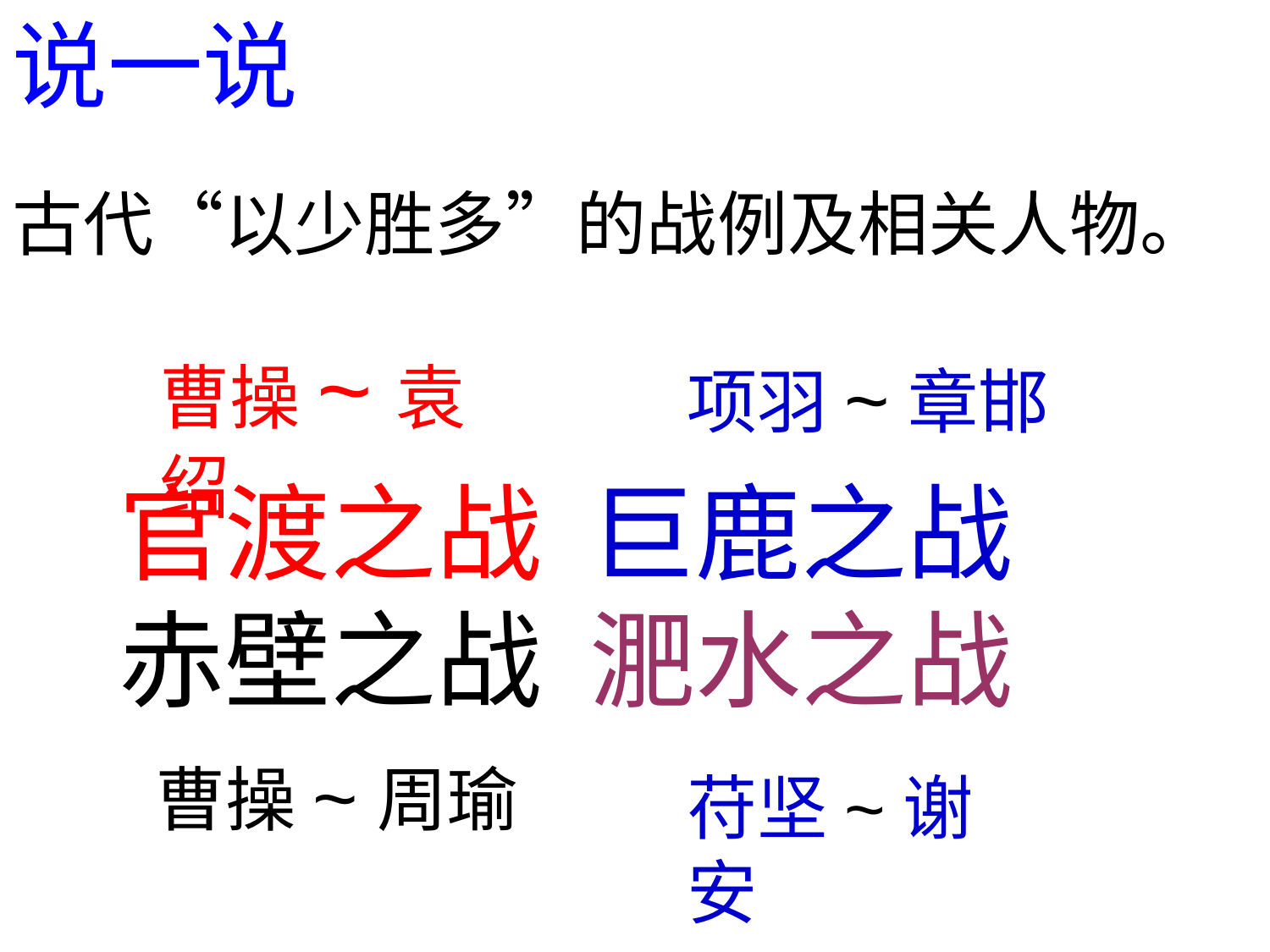

说一说
古代“以少胜多”的战例及相关人物。
曹操~袁绍
项羽~章邯
 官渡之战  巨鹿之战
 赤壁之战  淝水之战
曹操~周瑜
苻坚~谢安